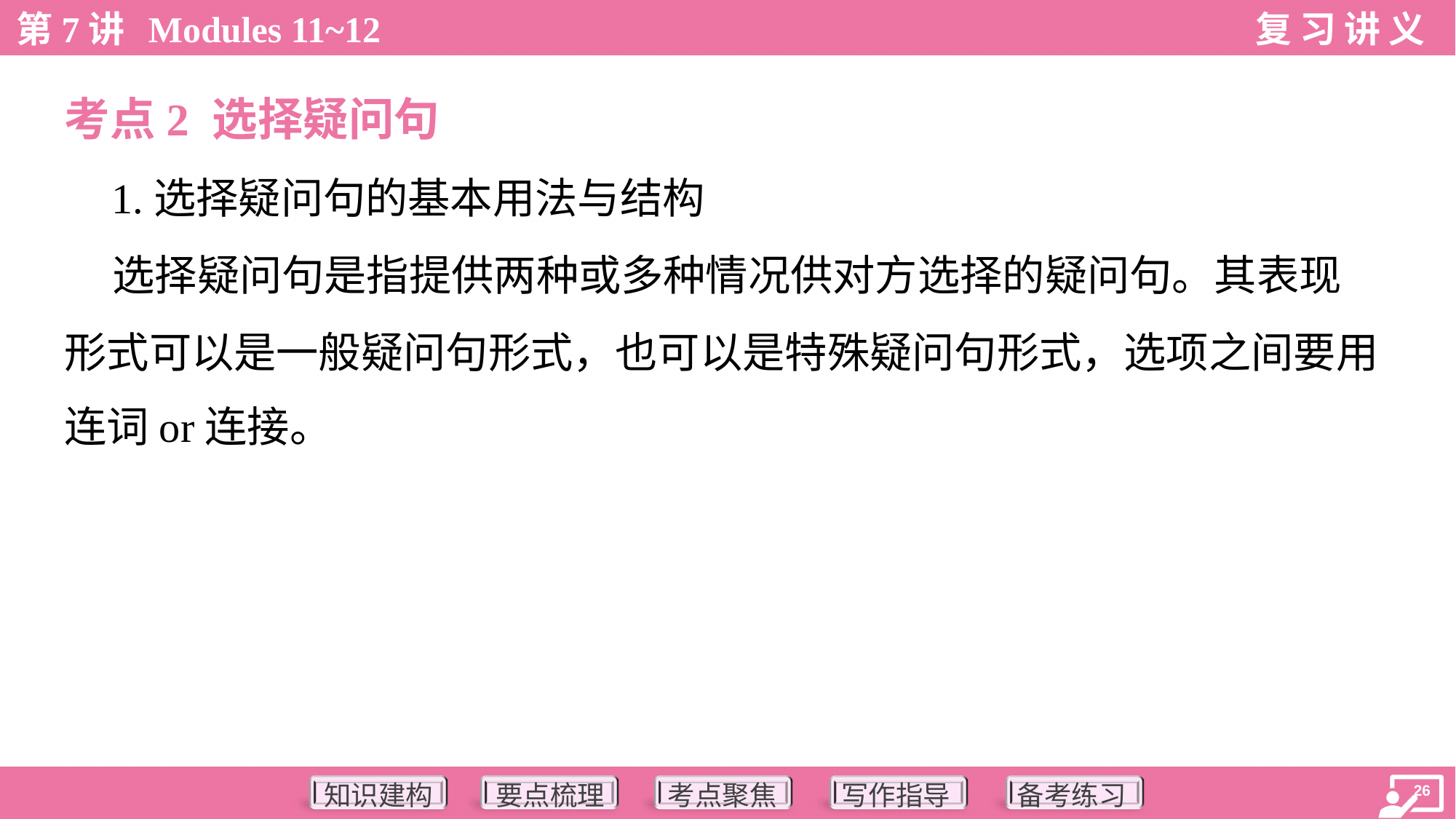

考点2 选择疑问句
    1.选择疑问句的基本用法与结构
    选择疑问句是指提供两种或多种情况供对方选择的疑问句。其表现
形式可以是一般疑问句形式，也可以是特殊疑问句形式，选项之间要用
连词or连接。